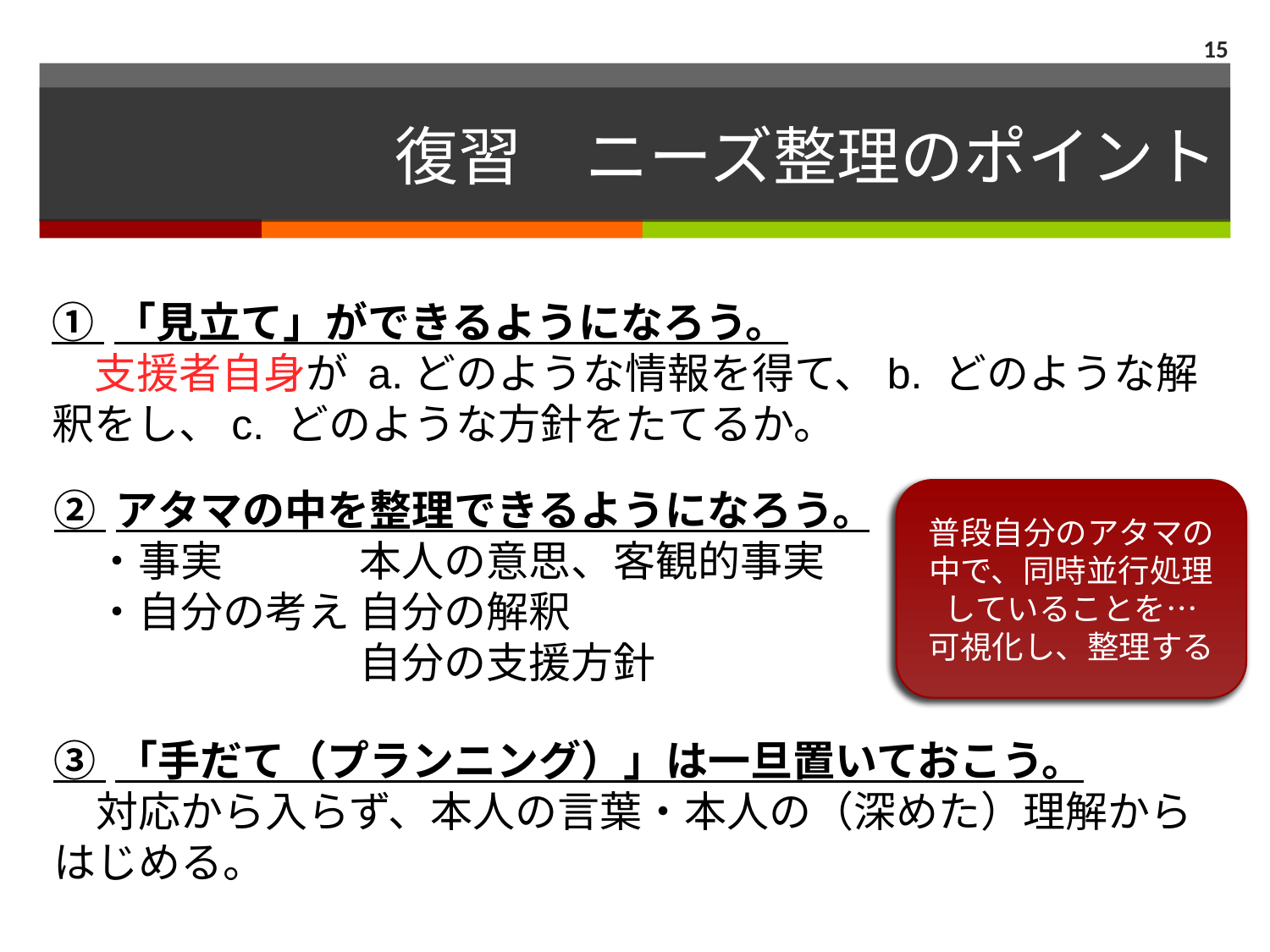

15
# 復習　ニーズ整理のポイント
① 「見立て」ができるようになろう。
　支援者自身が a.どのような情報を得て、b. どのような解釈をし、c. どのような方針をたてるか。
② アタマの中を整理できるようになろう。
　・事実　　　 本人の意思、客観的事実
　・自分の考え 自分の解釈
　　　　　　　 自分の支援方針
普段自分のアタマの中で、同時並行処理していることを…
可視化し、整理する
③ 「手だて（プランニング）」は一旦置いておこう。
　対応から入らず、本人の言葉・本人の（深めた）理解からはじめる。